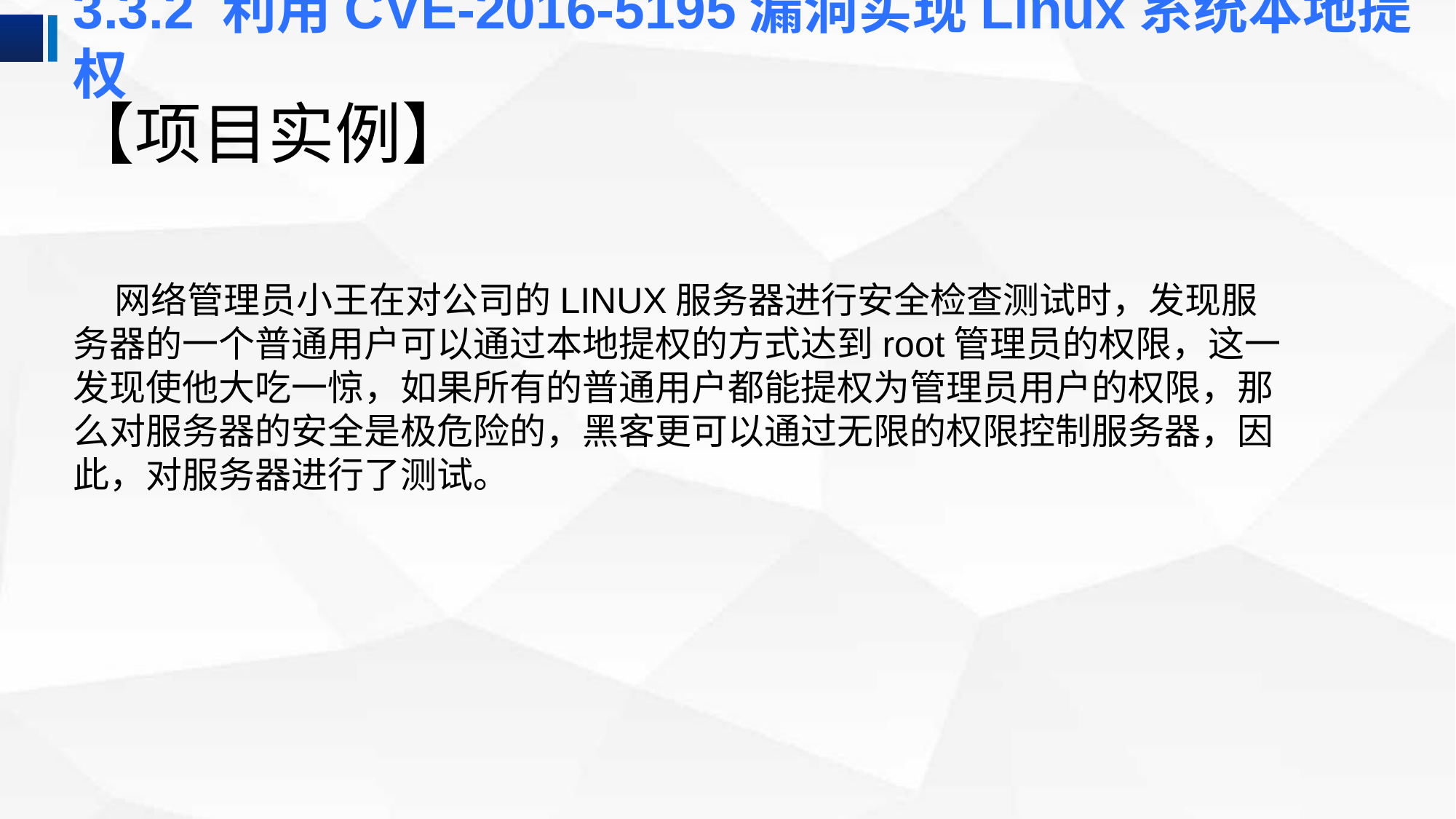

3.3.2 利用CVE-2016-5195漏洞实现Linux系统本地提权

# 【项目实例】
    网络管理员小王在对公司的LINUX服务器进行安全检查测试时，发现服务器的一个普通用户可以通过本地提权的方式达到root管理员的权限，这一发现使他大吃一惊，如果所有的普通用户都能提权为管理员用户的权限，那么对服务器的安全是极危险的，黑客更可以通过无限的权限控制服务器，因此，对服务器进行了测试。